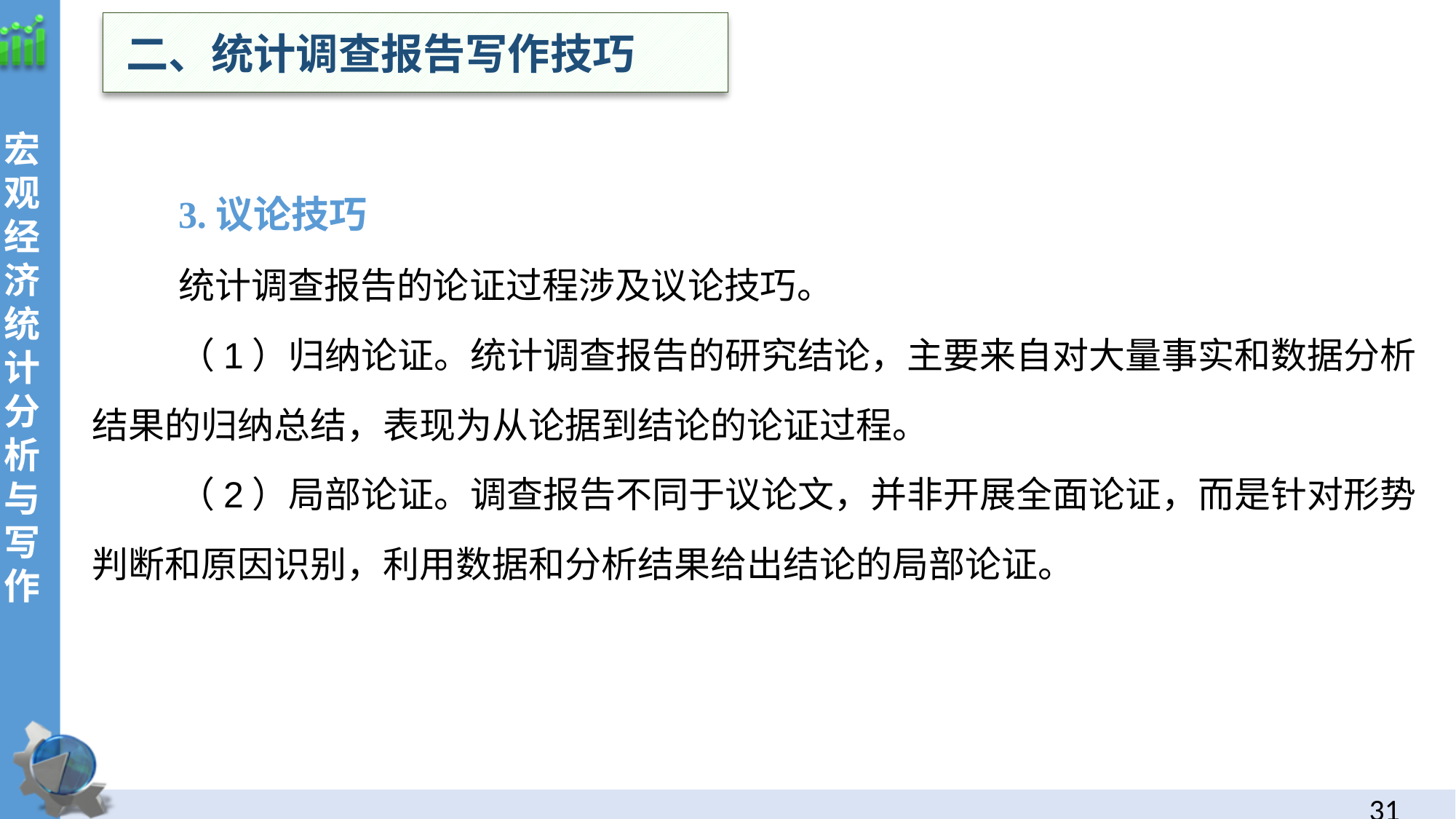

二、统计调查报告写作技巧
3.议论技巧
统计调查报告的论证过程涉及议论技巧。
（1）归纳论证。统计调查报告的研究结论，主要来自对大量事实和数据分析结果的归纳总结，表现为从论据到结论的论证过程。
（2）局部论证。调查报告不同于议论文，并非开展全面论证，而是针对形势判断和原因识别，利用数据和分析结果给出结论的局部论证。
31